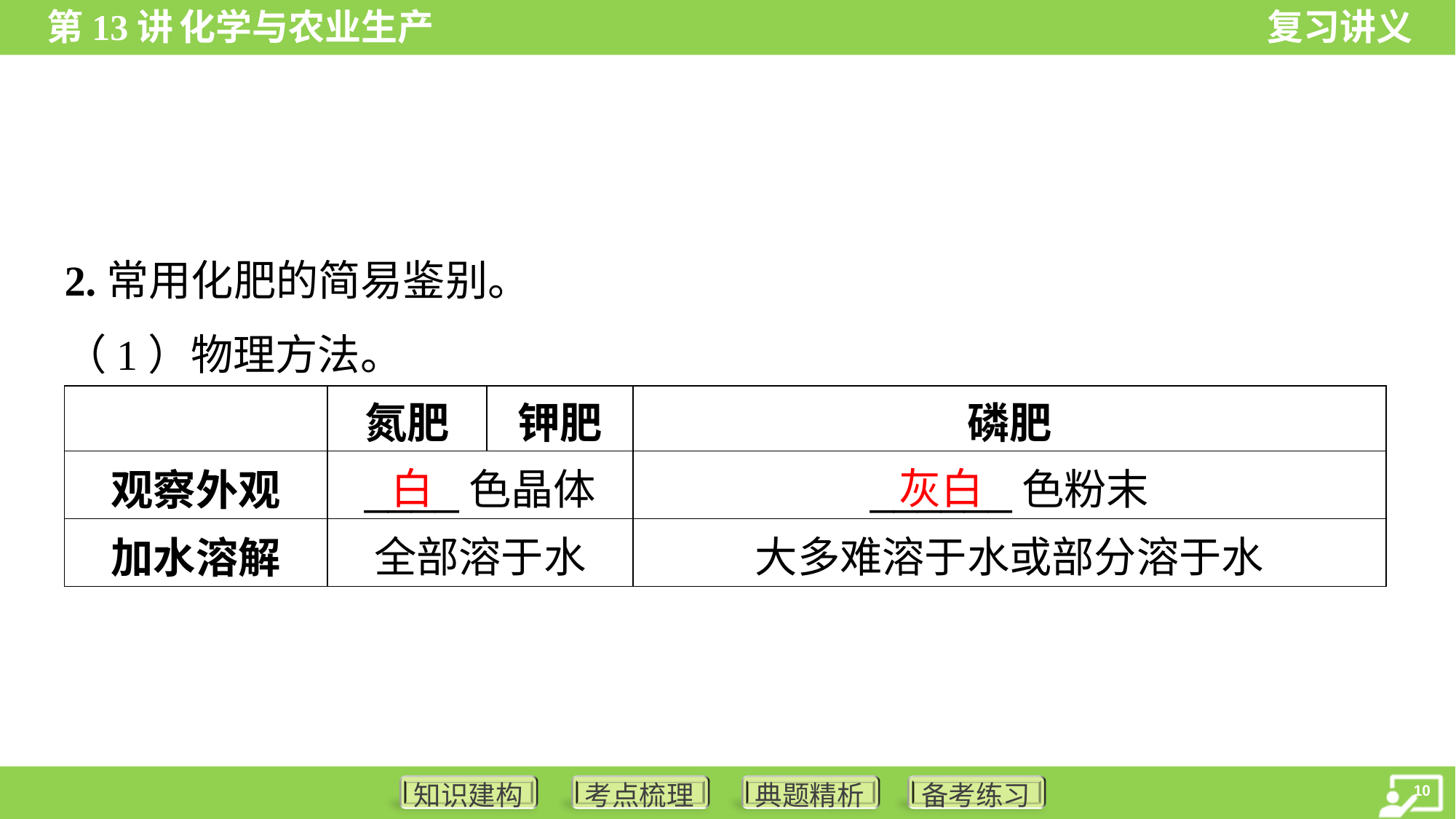

2.常用化肥的简易鉴别。
（1）物理方法。
|  | 氮肥 | 钾肥 | 磷肥 |
| --- | --- | --- | --- |
| 观察外观 | \_\_\_\_色晶体 |  | \_\_\_\_\_\_色粉末 |
| 加水溶解 | 全部溶于水 |  | 大多难溶于水或部分溶于水 |
白
灰白